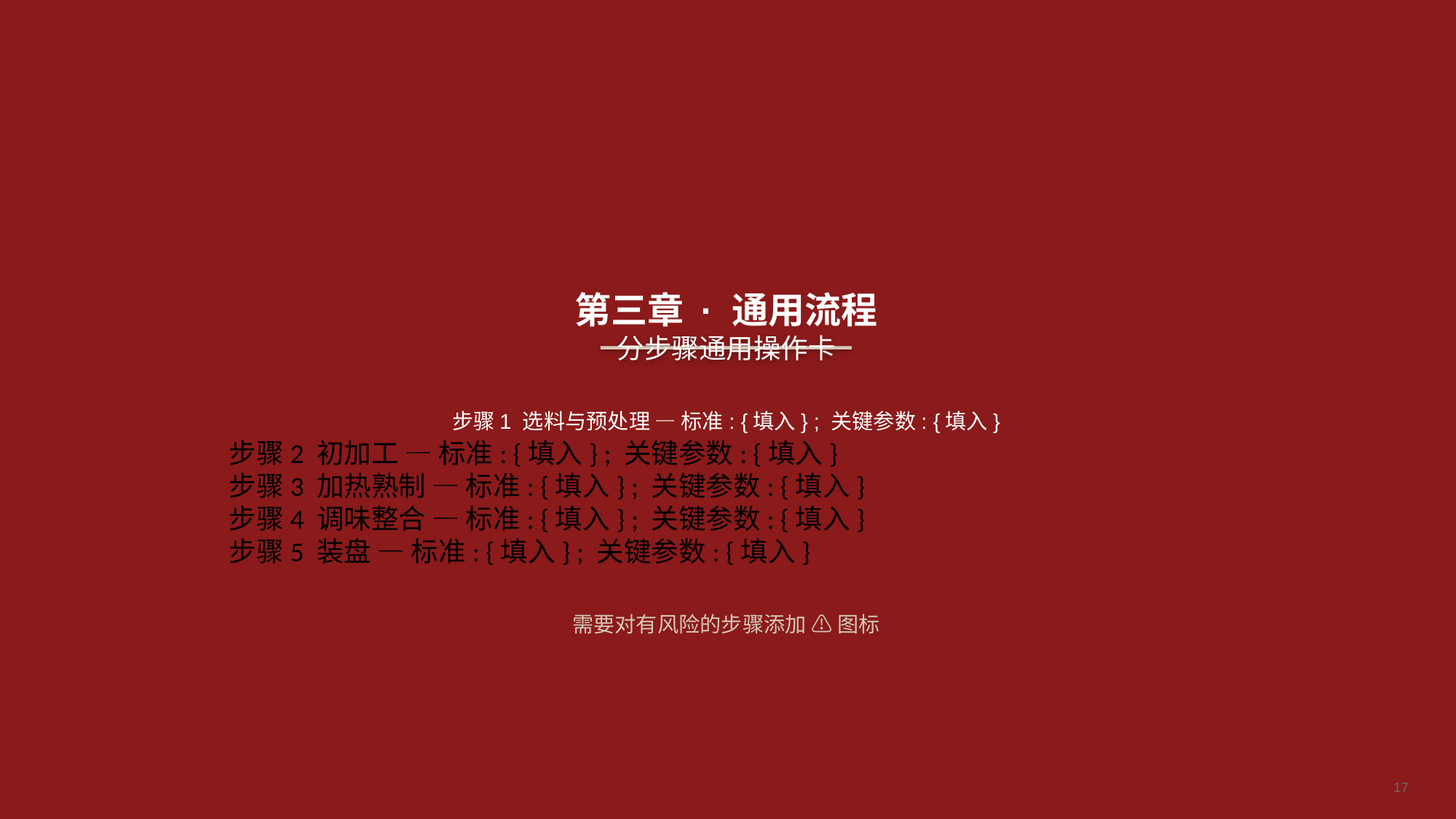

第三章 · 通用流程
分步骤通用操作卡
步骤1 选料与预处理 — 标准: {填入} ; 关键参数: {填入}
步骤2 初加工 — 标准: {填入} ; 关键参数: {填入}
步骤3 加热熟制 — 标准: {填入} ; 关键参数: {填入}
步骤4 调味整合 — 标准: {填入} ; 关键参数: {填入}
步骤5 装盘 — 标准: {填入} ; 关键参数: {填入}
需要对有风险的步骤添加 ⚠️ 图标
17